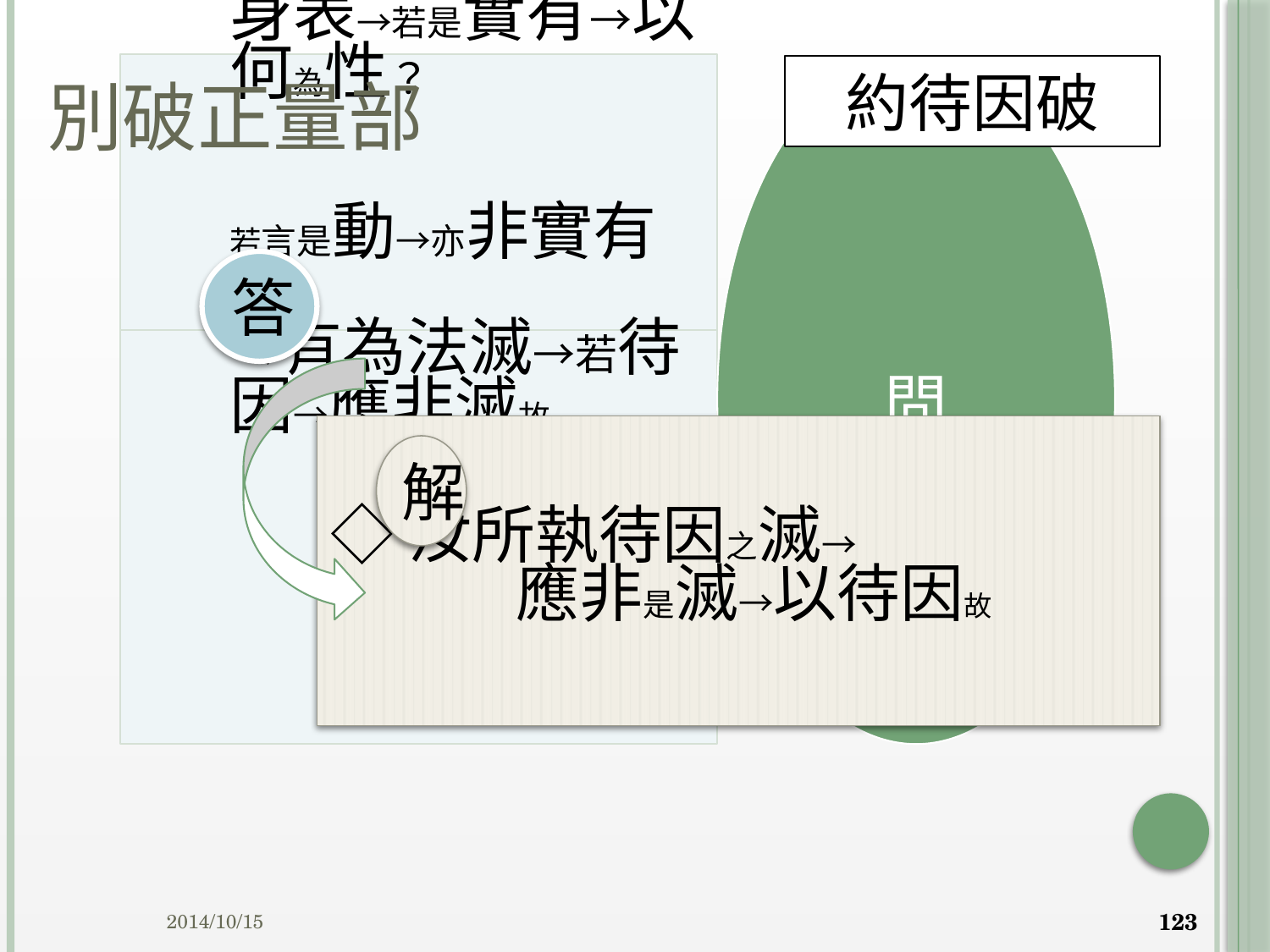

# 別破正量部
問
身表→若是實有→以何為性？
約待因破
答

◇汝所執待因之滅→                                          應非是滅→以待因故
解
2014/10/15
123